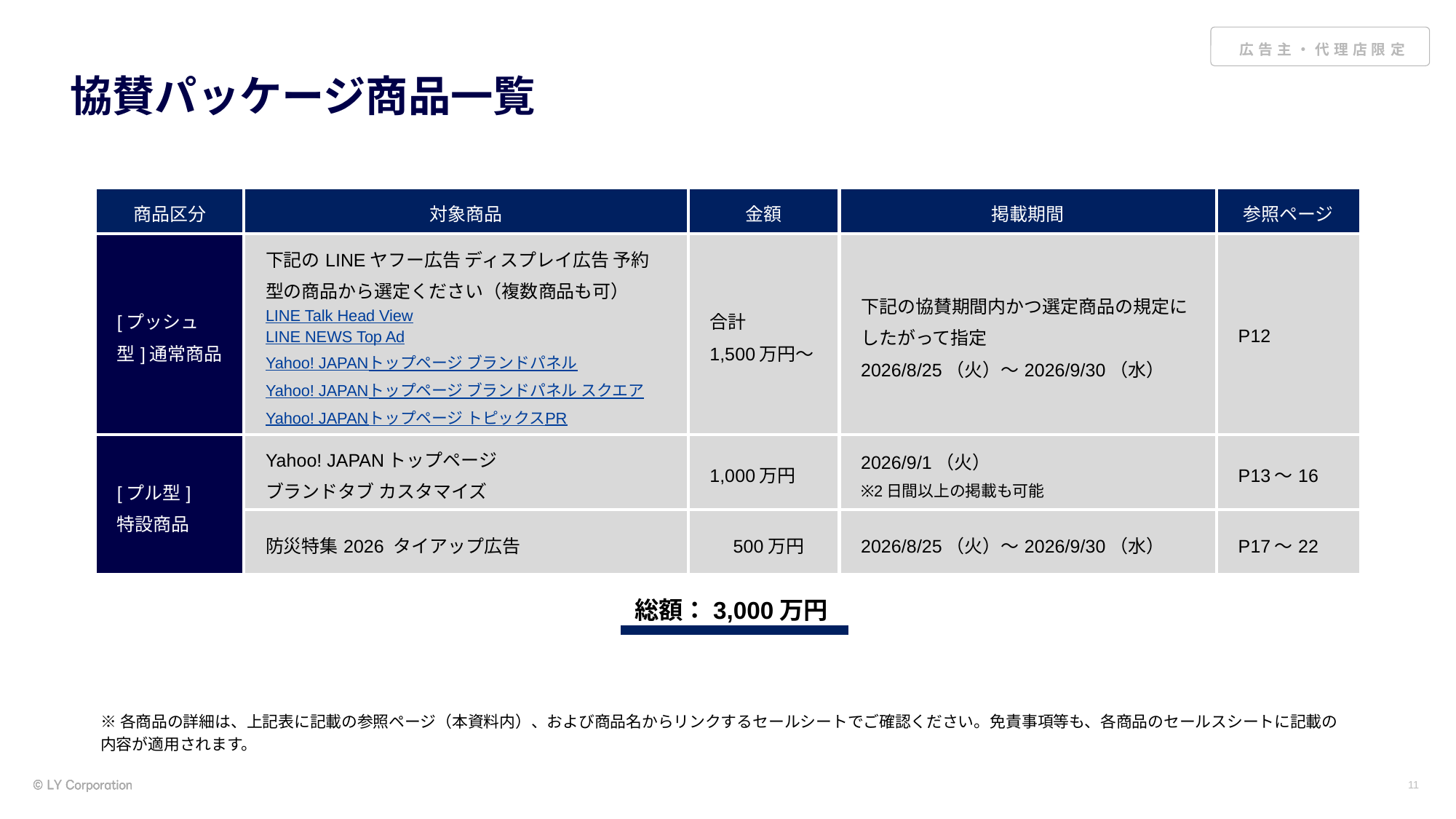

# 協賛パッケージ商品一覧
| 商品区分 | 対象商品 | 金額 | 掲載期間 | 参照ページ |
| --- | --- | --- | --- | --- |
| [プッシュ型]通常商品 | 下記のLINEヤフー広告 ディスプレイ広告 予約型の商品から選定ください（複数商品も可） LINE Talk Head View LINE NEWS Top Ad Yahoo! JAPANトップページ ブランドパネル Yahoo! JAPANトップページ ブランドパネル スクエア Yahoo! JAPANトップページ トピックスPR | 合計 1,500万円～ | 下記の協賛期間内かつ選定商品の規定にしたがって指定 2026/8/25（火）～2026/9/30（水） | P12 |
| [プル型] 特設商品 | Yahoo! JAPANトップページ ブランドタブ カスタマイズ | 1,000万円 | 2026/9/1（火） ※2日間以上の掲載も可能 | P13～16 |
|  | 防災特集2026 タイアップ広告 | 500万円 | 2026/8/25（火）～2026/9/30（水） | P17～22 |
総額：3,000万円
※各商品の詳細は、上記表に記載の参照ページ（本資料内）、および商品名からリンクするセールシートでご確認ください。免責事項等も、各商品のセールスシートに記載の
内容が適用されます。